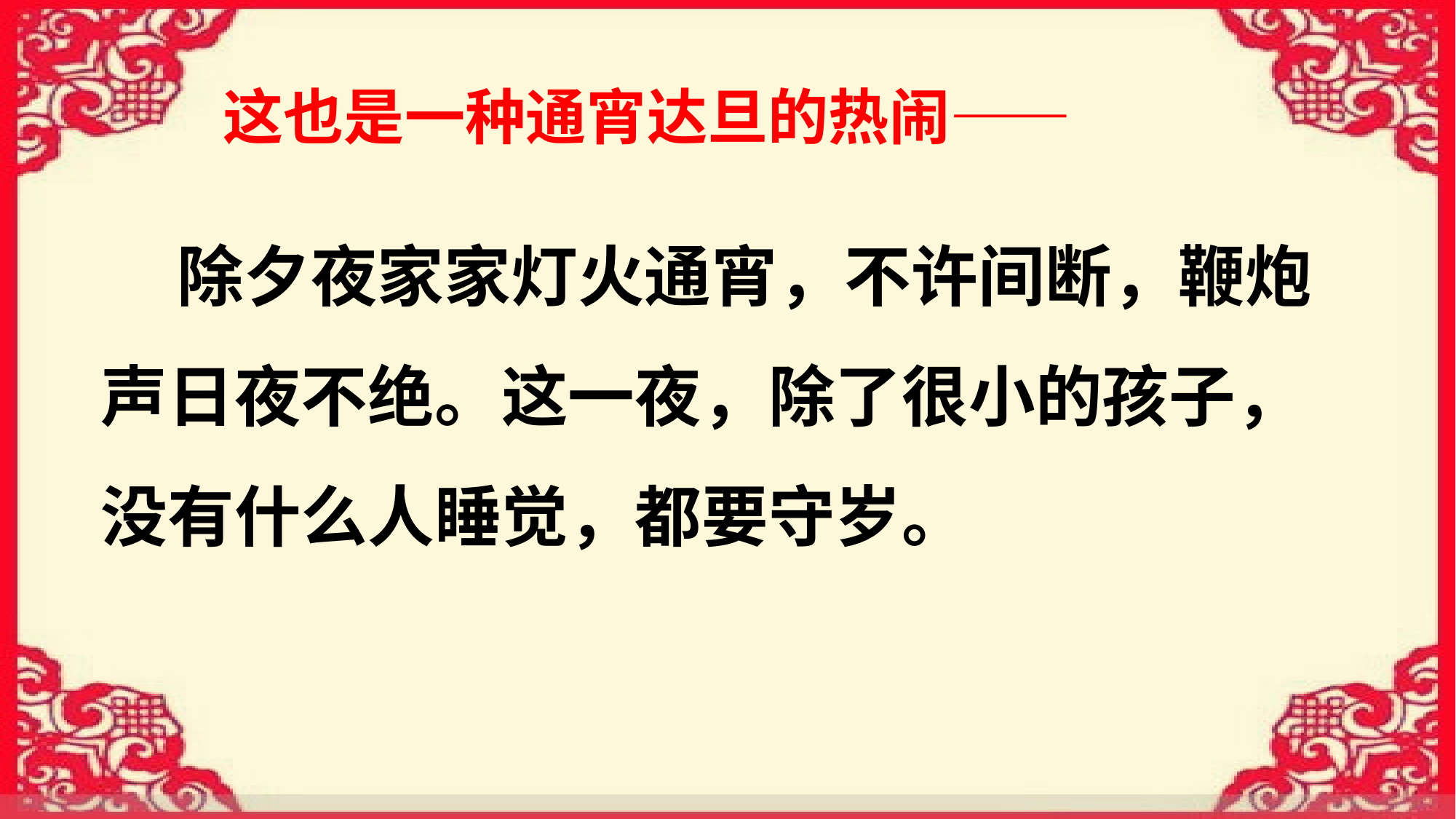

这也是一种通宵达旦的热闹——
    除夕夜家家灯火通宵，不许间断，鞭炮声日夜不绝。这一夜，除了很小的孩子，没有什么人睡觉，都要守岁。